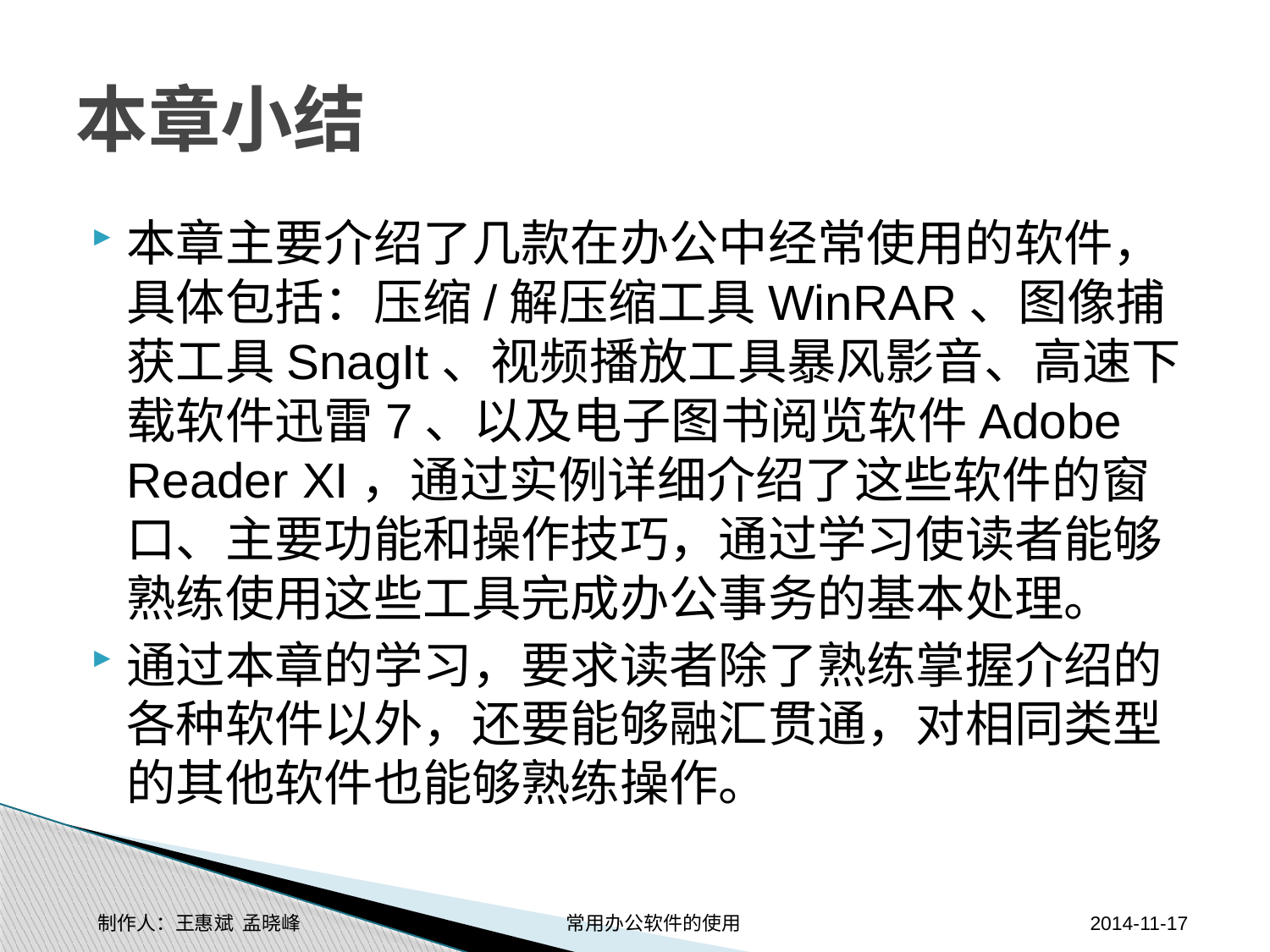

# 本章小结
本章主要介绍了几款在办公中经常使用的软件，具体包括：压缩/解压缩工具WinRAR、图像捕获工具SnagIt、视频播放工具暴风影音、高速下载软件迅雷7、以及电子图书阅览软件Adobe Reader XI，通过实例详细介绍了这些软件的窗口、主要功能和操作技巧，通过学习使读者能够熟练使用这些工具完成办公事务的基本处理。
通过本章的学习，要求读者除了熟练掌握介绍的各种软件以外，还要能够融汇贯通，对相同类型的其他软件也能够熟练操作。
制作人：王惠斌  孟晓峰                                                            常用办公软件的使用
2014-11-17